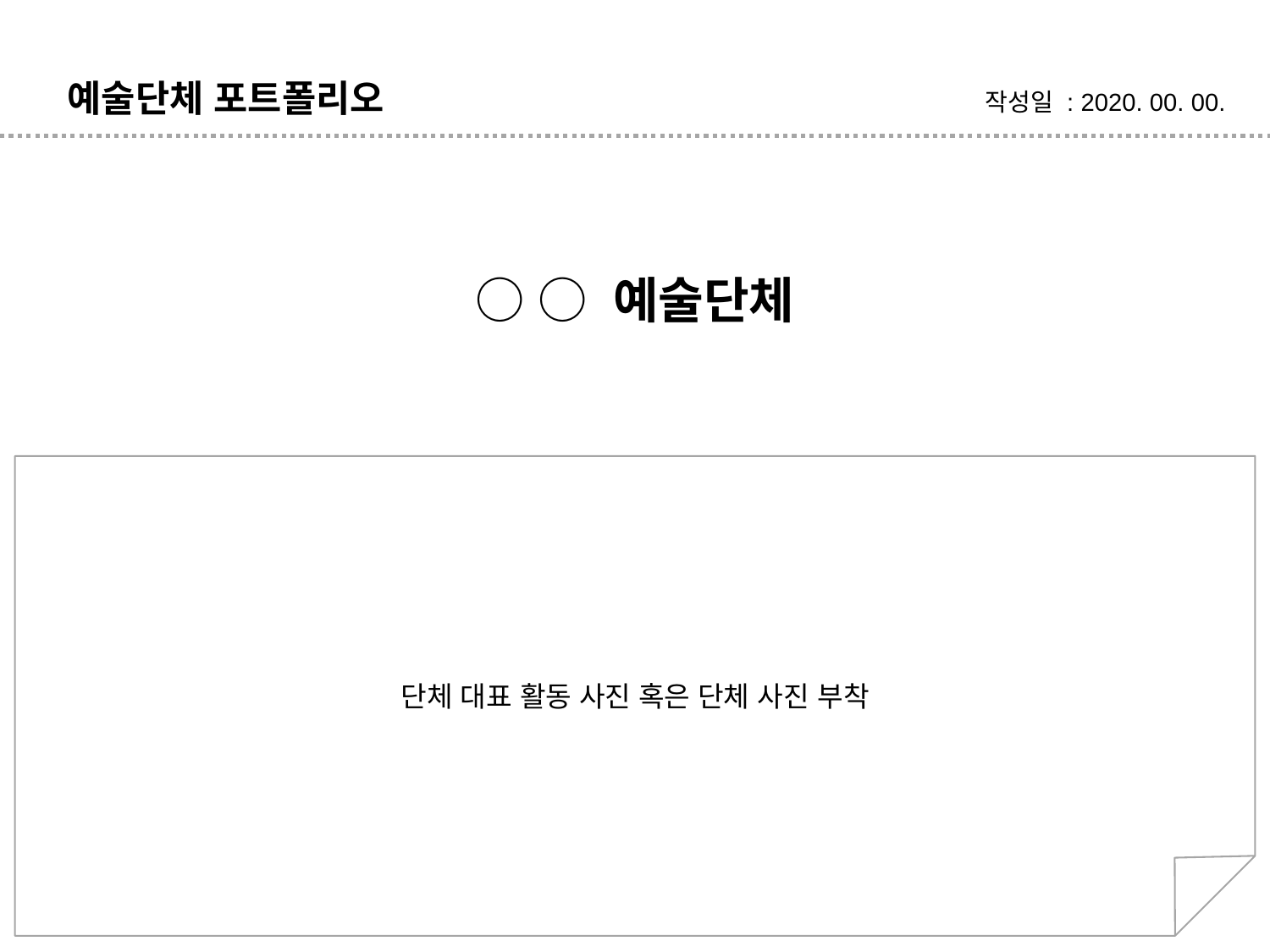

예술단체 포트폴리오
작성일 : 2020. 00. 00.
○ ○ 예술단체
단체 대표 활동 사진 혹은 단체 사진 부착